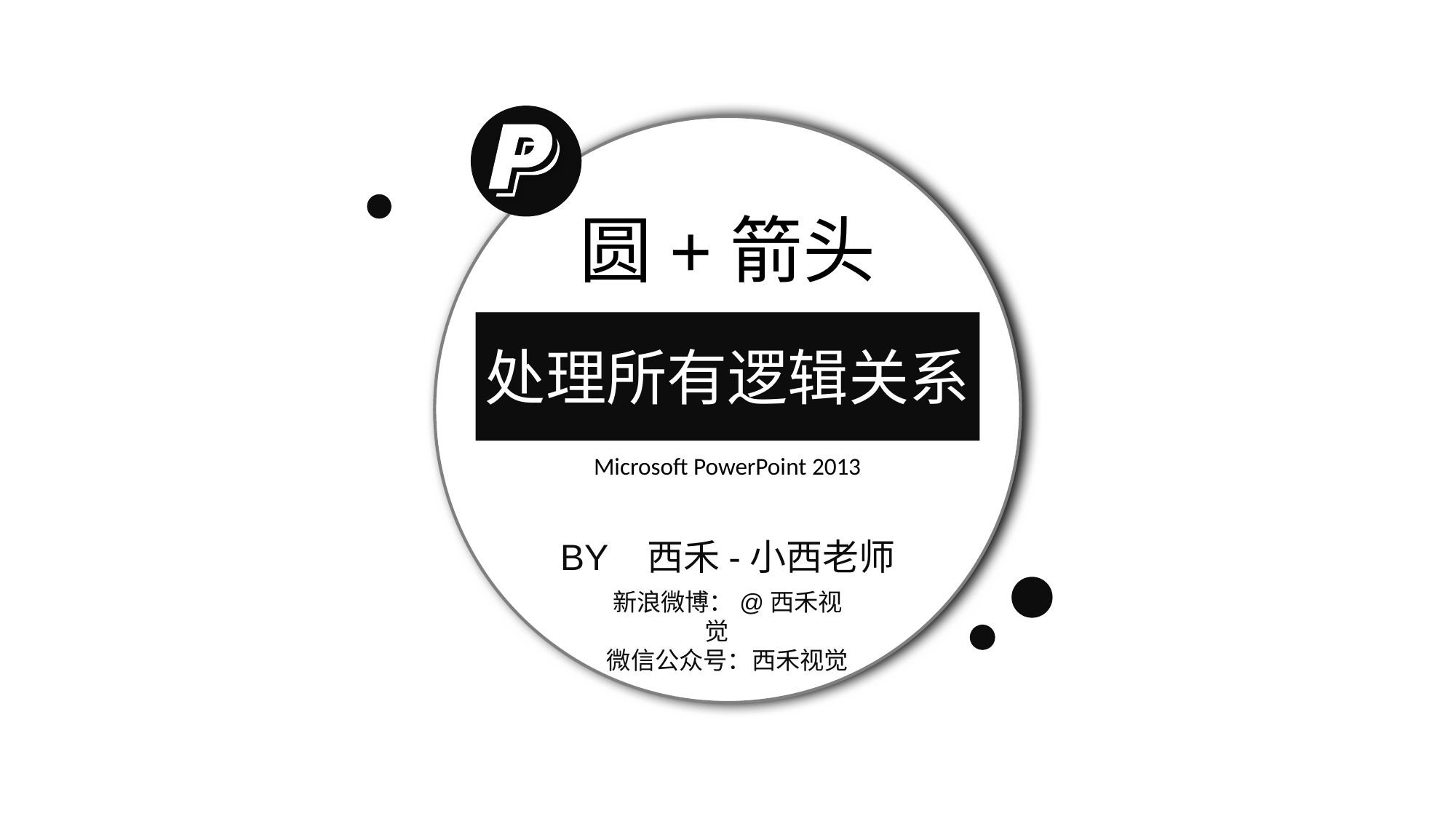

圆+箭头

处理所有逻辑关系
Microsoft PowerPoint 2013
BY   西禾-小西老师

新浪微博：@西禾视觉
微信公众号：西禾视觉